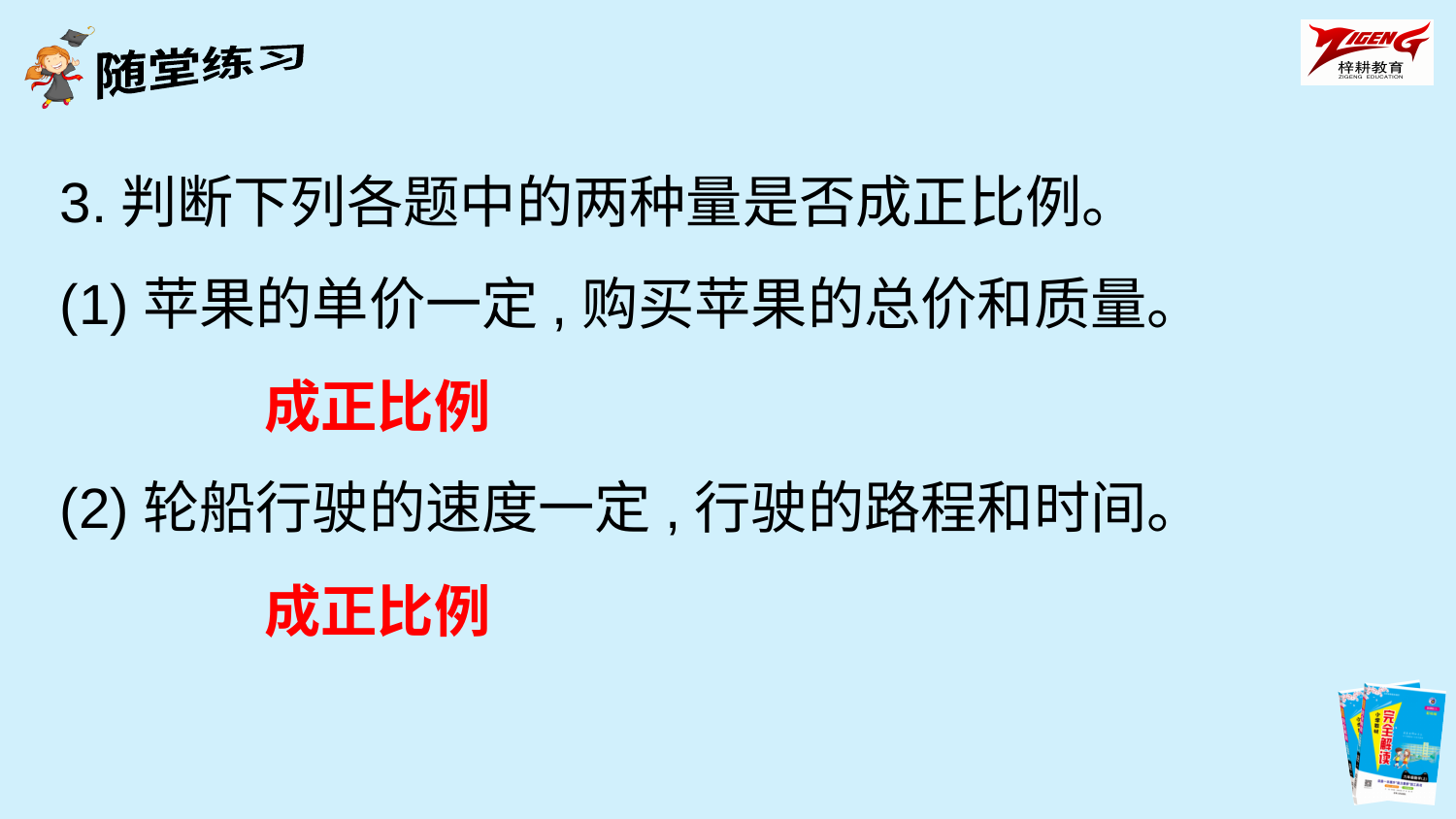

3.判断下列各题中的两种量是否成正比例。
(1)苹果的单价一定,购买苹果的总价和质量。

(2)轮船行驶的速度一定,行驶的路程和时间。
成正比例
成正比例